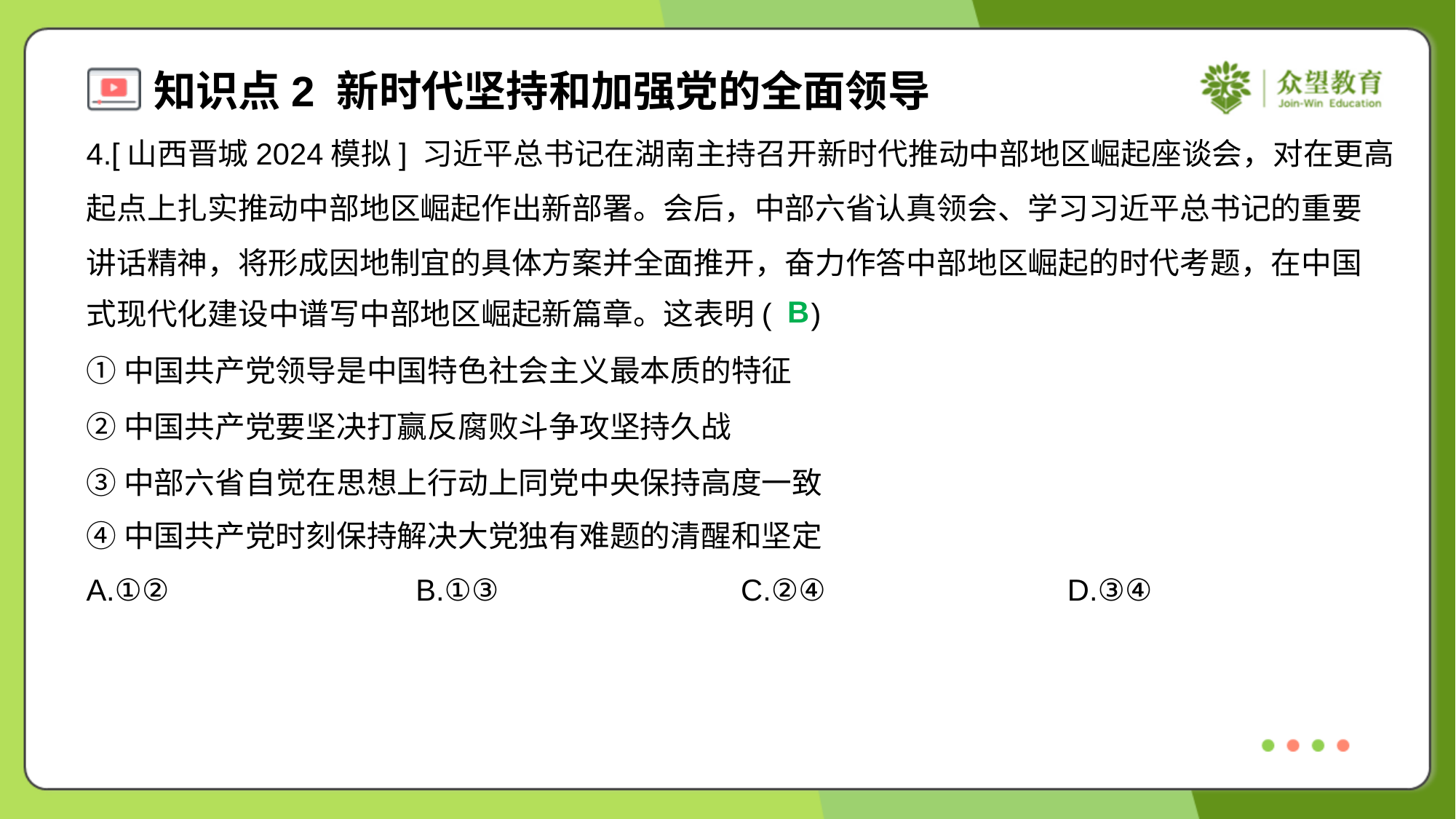

4.[山西晋城2024模拟] 习近平总书记在湖南主持召开新时代推动中部地区崛起座谈会，对在更高
起点上扎实推动中部地区崛起作出新部署。会后，中部六省认真领会、学习习近平总书记的重要
讲话精神，将形成因地制宜的具体方案并全面推开，奋力作答中部地区崛起的时代考题，在中国
式现代化建设中谱写中部地区崛起新篇章。这表明(     )
B
①中国共产党领导是中国特色社会主义最本质的特征
②中国共产党要坚决打赢反腐败斗争攻坚持久战
③中部六省自觉在思想上行动上同党中央保持高度一致
④中国共产党时刻保持解决大党独有难题的清醒和坚定
A.①②	B.①③	C.②④	D.③④